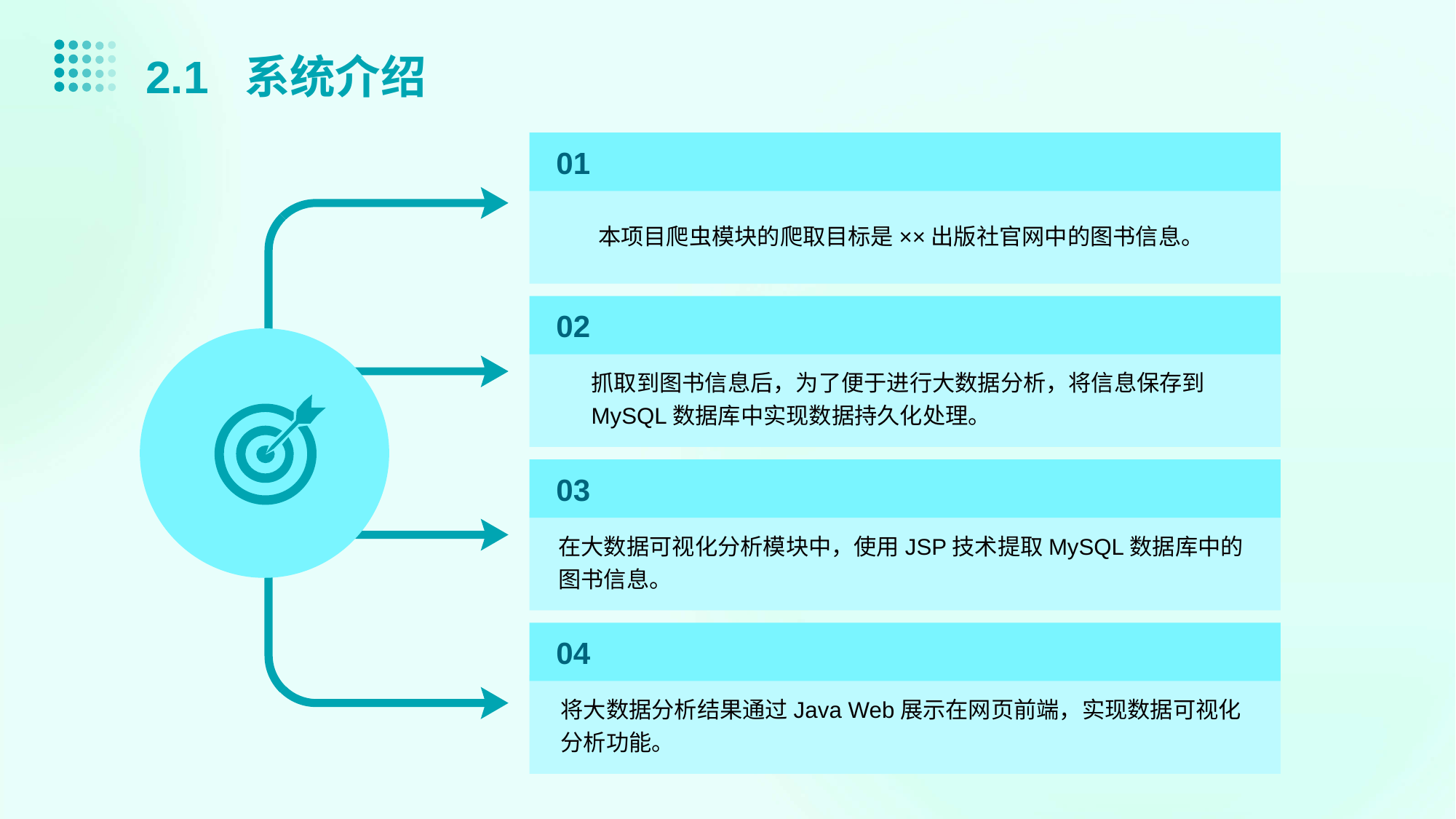

2.1  系统介绍

01

本项目爬虫模块的爬取目标是××出版社官网中的图书信息。

02

抓取到图书信息后，为了便于进行大数据分析，将信息保存到MySQL数据库中实现数据持久化处理。

03

在大数据可视化分析模块中，使用JSP技术提取MySQL数据库中的图书信息。

04

将大数据分析结果通过Java Web展示在网页前端，实现数据可视化分析功能。